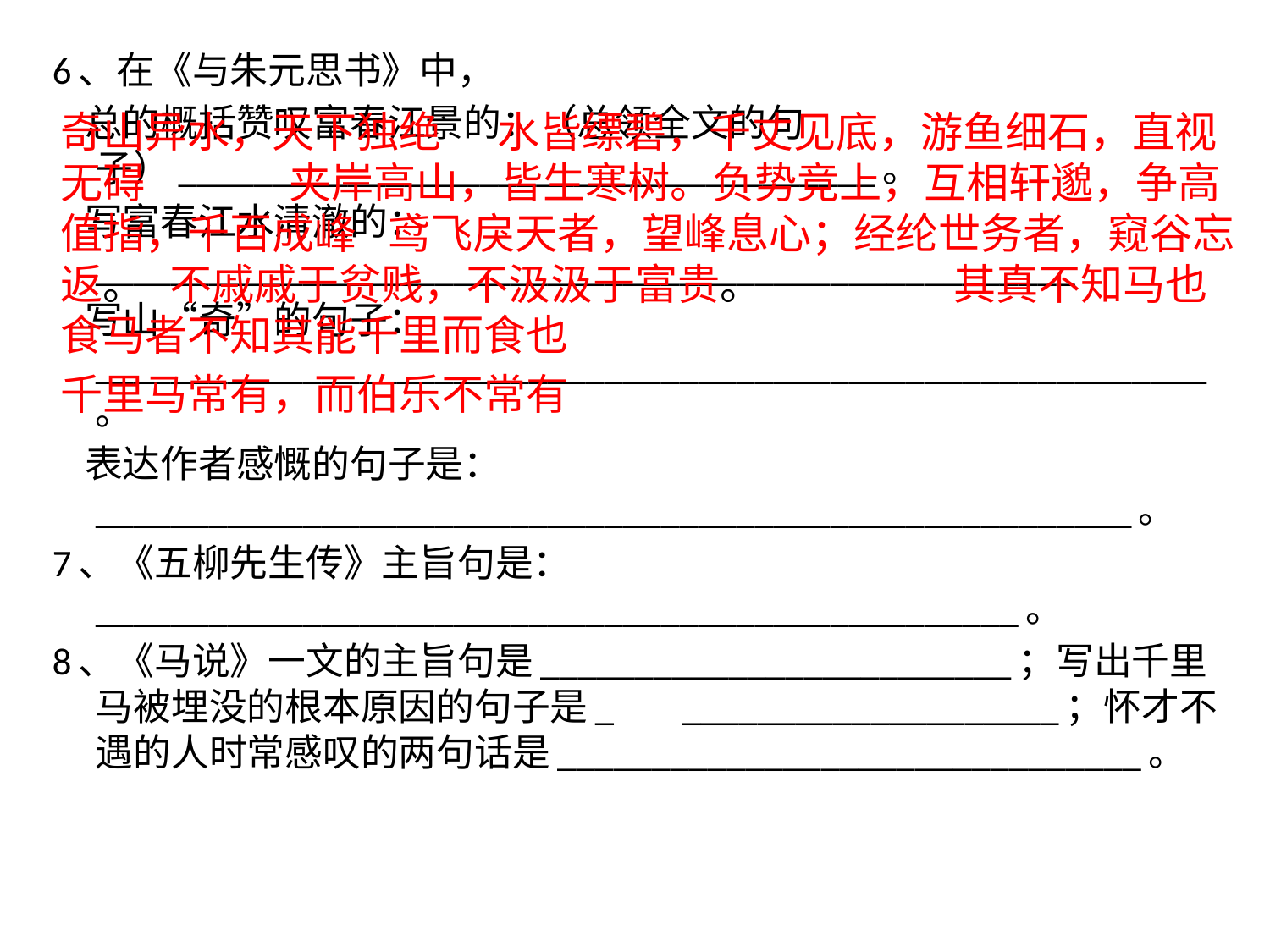

6、在《与朱元思书》中，
   总的概括赞叹富春江景的：（总领全文的句子）_____________________________________。
   写富春江水清澈的：____________________________________________________
   写山“奇”的句子：___________________________________________________________。
   表达作者感慨的句子是：_______________________________________________________。
7、《五柳先生传》主旨句是：_________________________________________________。
8、《马说》一文的主旨句是_________________________；写出千里马被埋没的根本原因的句子是_		____________________；怀才不遇的人时常感叹的两句话是_______________________________。

											奇山异水，天下独绝															水皆缥碧，千丈见底，游鱼细石，直视无碍									     			 夹岸高山，皆生寒树。负势竞上，互相轩邈，争高值指，千百成峰																		鸢飞戾天者，望峰息心；经纶世务者，窥谷忘返。																													不戚戚于贫贱，不汲汲于富贵。							 		  其真不知马也												食马者不知其能千里而食也
			千里马常有，而伯乐不常有